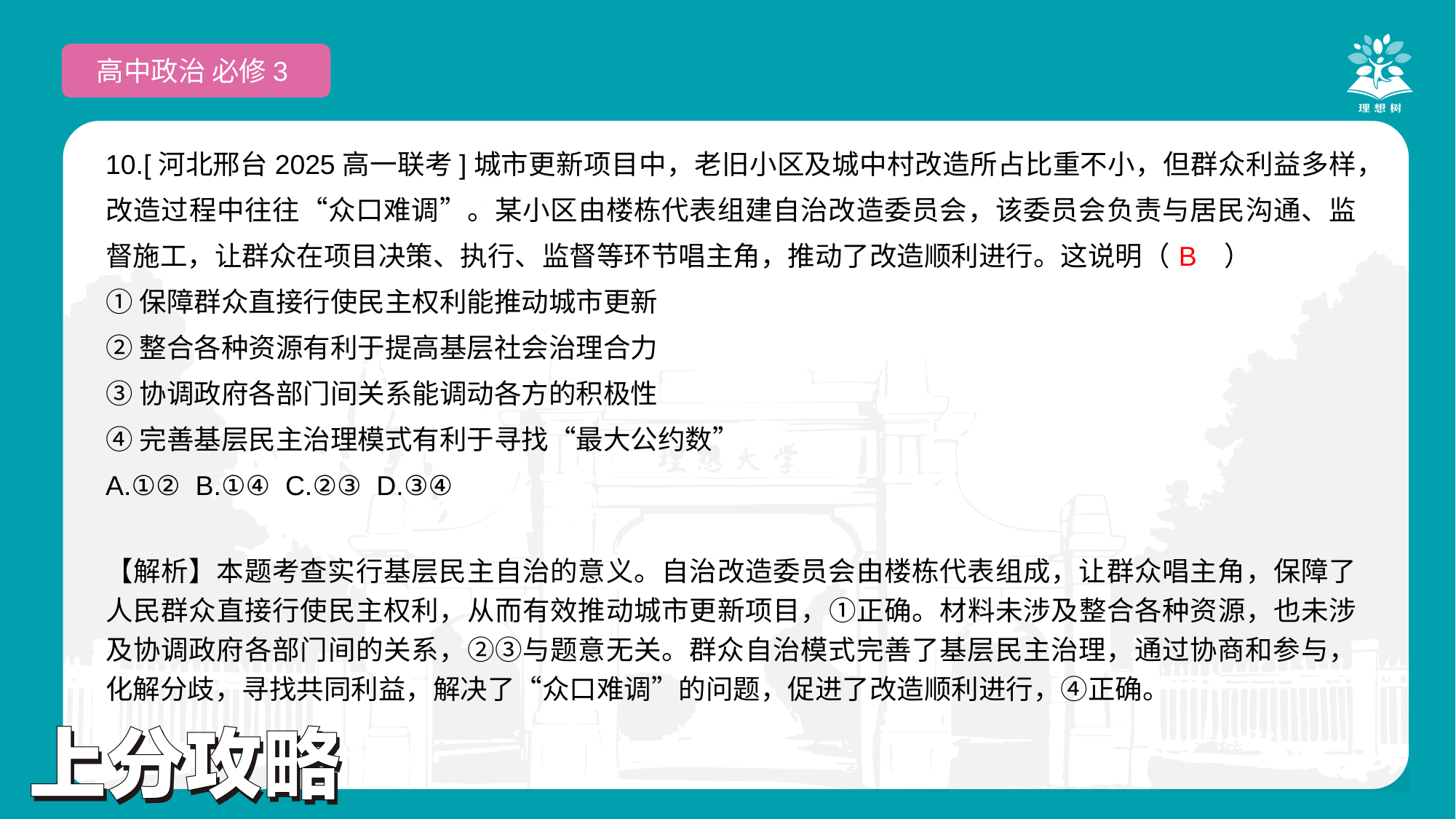

高中政治 必修3
10.[河北邢台2025高一联考]城市更新项目中，老旧小区及城中村改造所占比重不小，但群众利益多样，改造过程中往往“众口难调”。某小区由楼栋代表组建自治改造委员会，该委员会负责与居民沟通、监督施工，让群众在项目决策、执行、监督等环节唱主角，推动了改造顺利进行。这说明（　　）
①保障群众直接行使民主权利能推动城市更新
②整合各种资源有利于提高基层社会治理合力
③协调政府各部门间关系能调动各方的积极性
④完善基层民主治理模式有利于寻找“最大公约数”
A.①②  B.①④  C.②③  D.③④
 B
【解析】本题考查实行基层民主自治的意义。自治改造委员会由楼栋代表组成，让群众唱主角，保障了人民群众直接行使民主权利，从而有效推动城市更新项目，①正确。材料未涉及整合各种资源，也未涉及协调政府各部门间的关系，②③与题意无关。群众自治模式完善了基层民主治理，通过协商和参与，化解分歧，寻找共同利益，解决了“众口难调”的问题，促进了改造顺利进行，④正确。